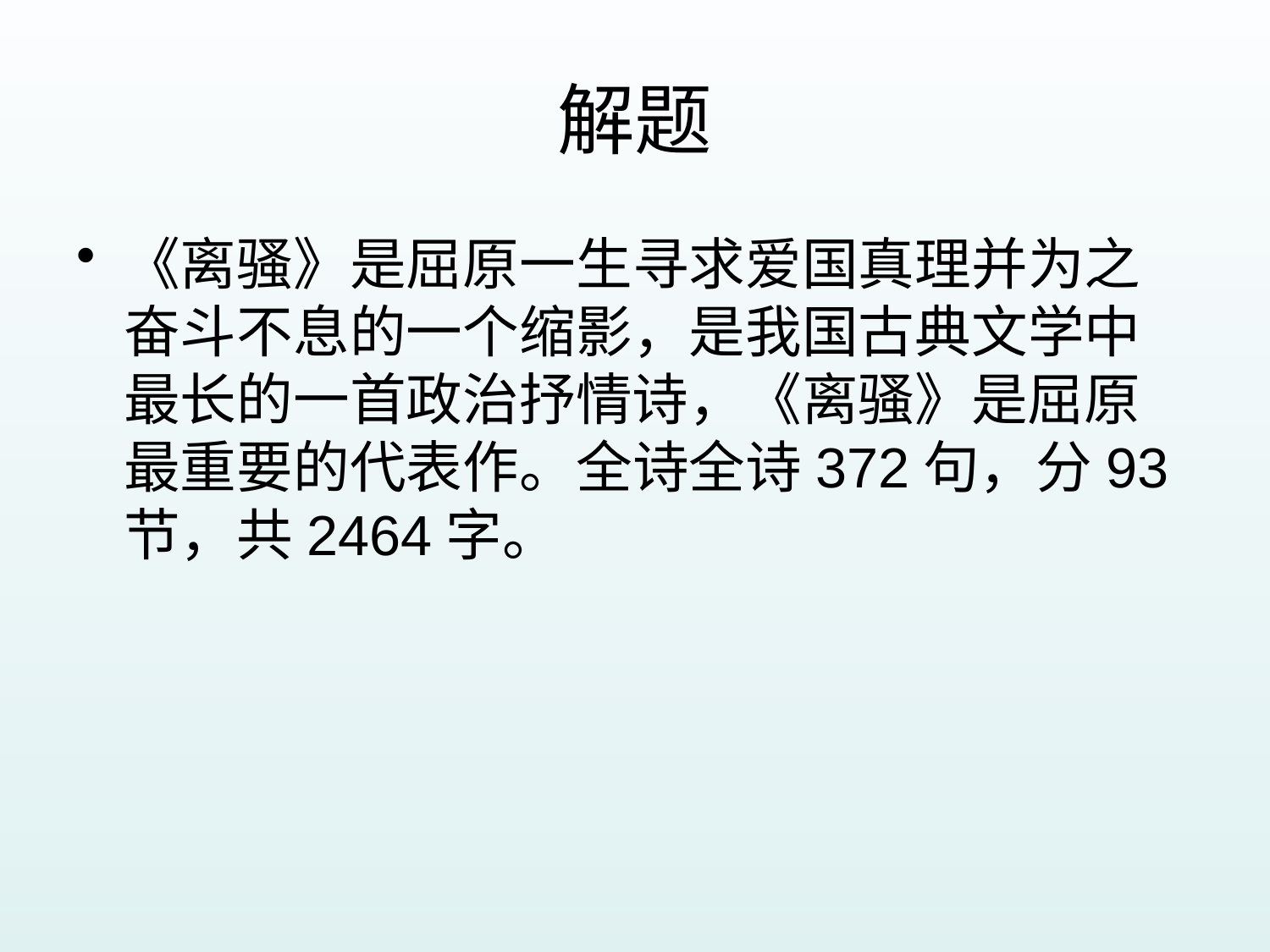

# 解题
《离骚》是屈原一生寻求爱国真理并为之奋斗不息的一个缩影，是我国古典文学中最长的一首政治抒情诗，《离骚》是屈原最重要的代表作。全诗全诗372句，分93节，共2464字。